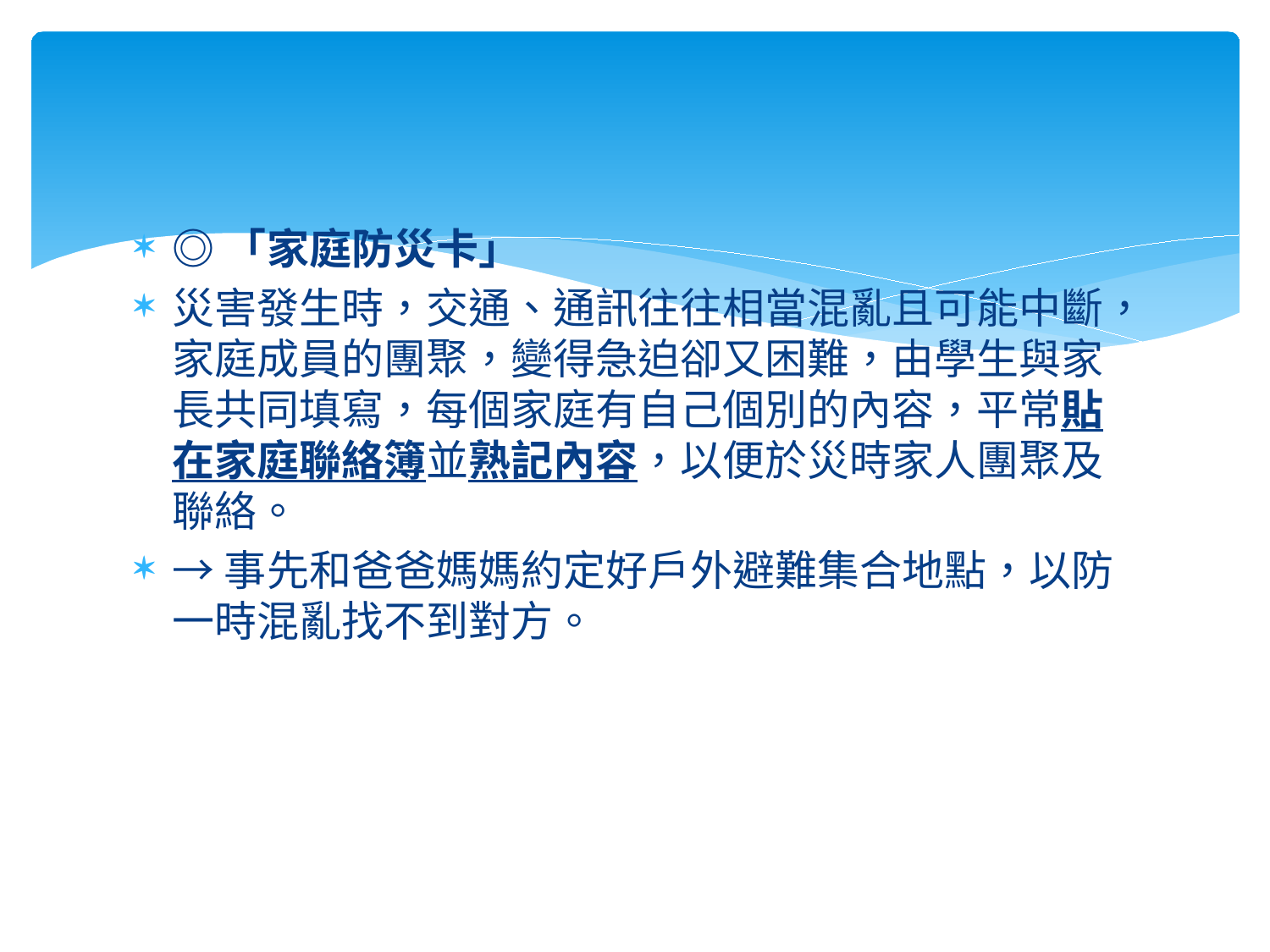

#
◎「家庭防災卡」
災害發生時，交通、通訊往往相當混亂且可能中斷，家庭成員的團聚，變得急迫卻又困難，由學生與家長共同填寫，每個家庭有自己個別的內容，平常貼在家庭聯絡簿並熟記內容，以便於災時家人團聚及聯絡。
→事先和爸爸媽媽約定好戶外避難集合地點，以防一時混亂找不到對方。